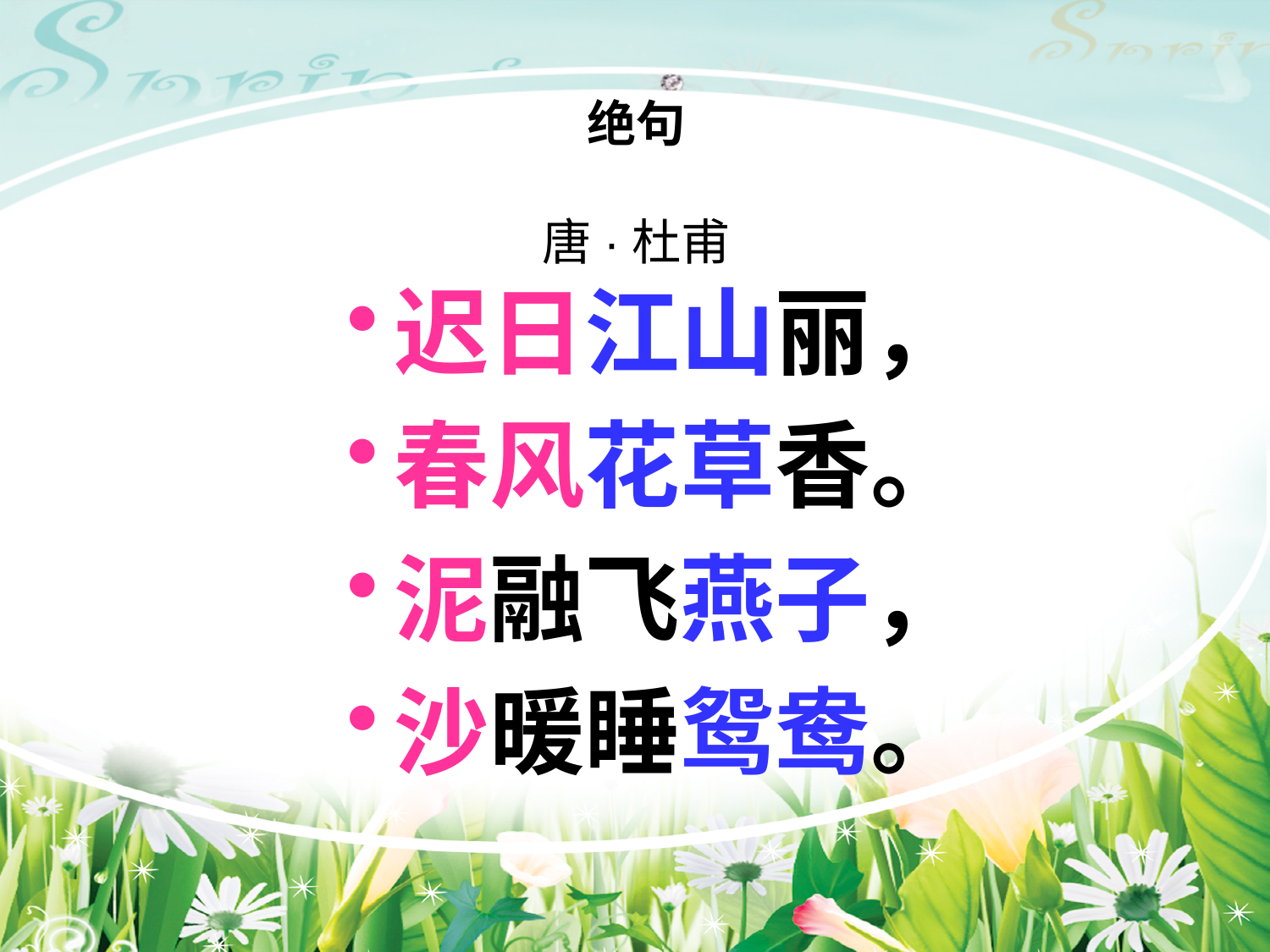

# 绝句 唐·杜甫
迟日江山丽，
春风花草香。
泥融飞燕子，
沙暖睡鸳鸯。